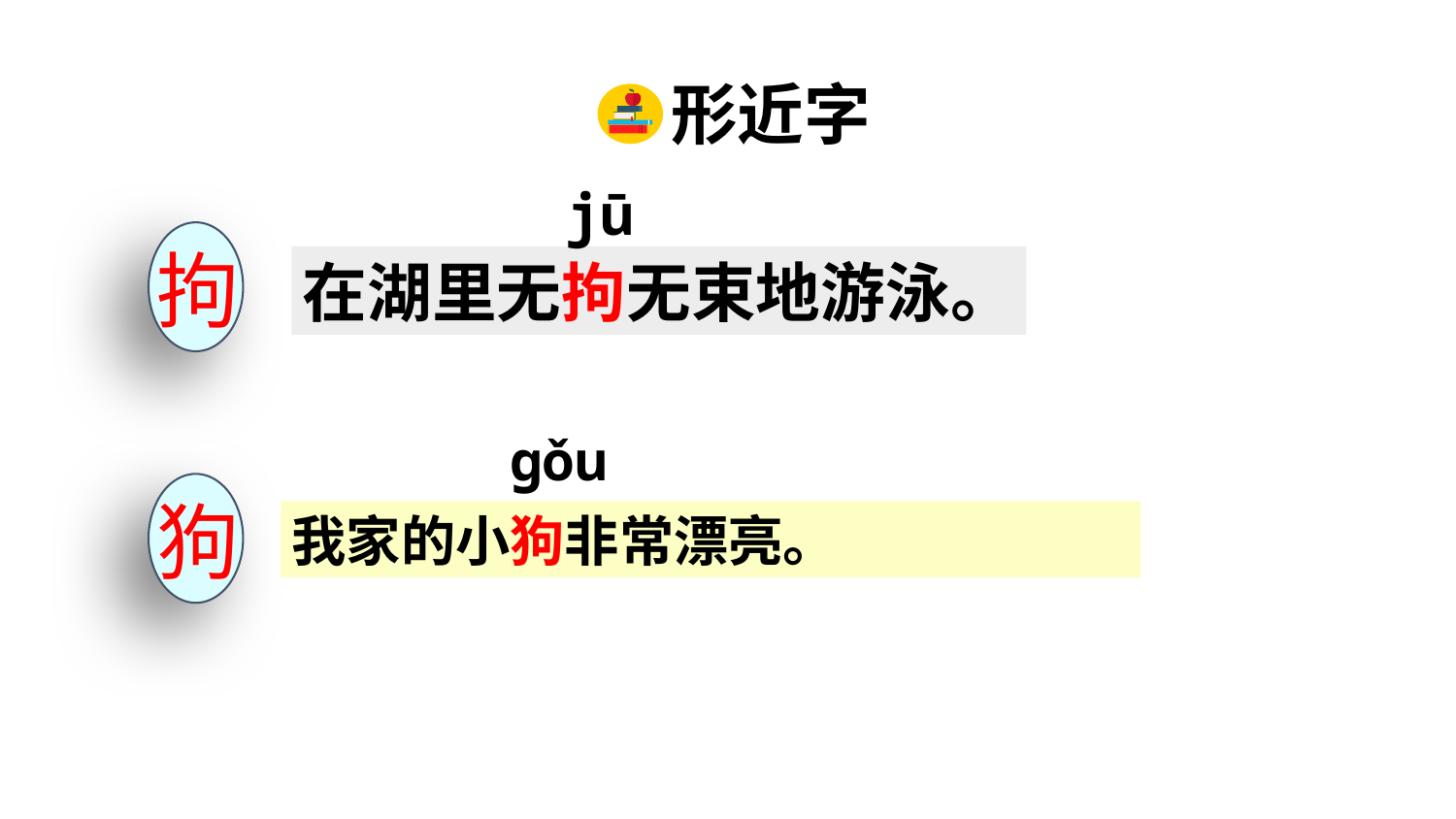

形近字

jū

拘
在湖里无拘无束地游泳。
gǒu

狗
我家的小狗非常漂亮。